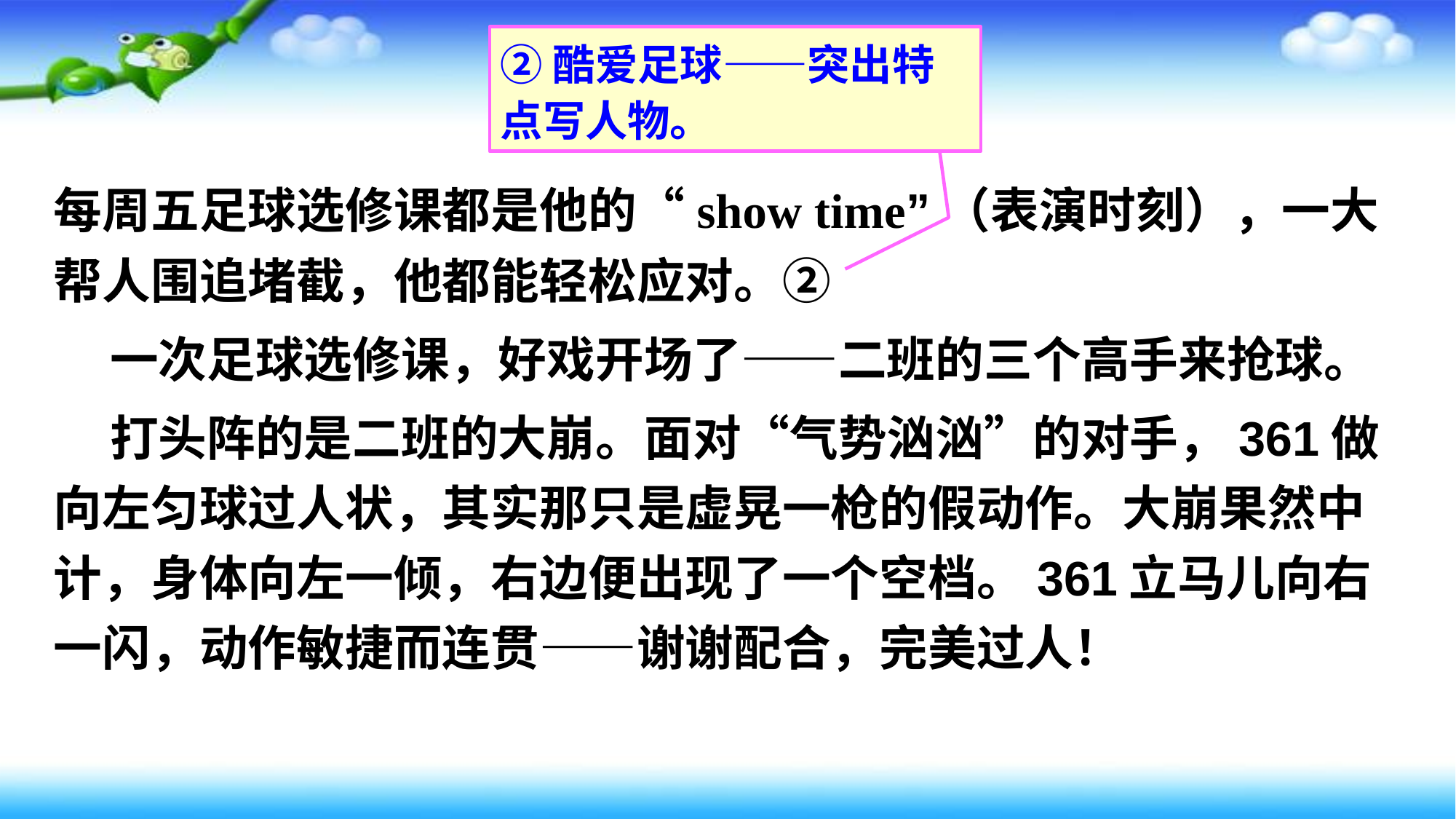

②酷爱足球——突出特点写人物。
每周五足球选修课都是他的“show time”（表演时刻），一大帮人围追堵截，他都能轻松应对。②
    一次足球选修课，好戏开场了——二班的三个高手来抢球。
    打头阵的是二班的大崩。面对“气势汹汹”的对手，361做向左匀球过人状，其实那只是虚晃一枪的假动作。大崩果然中计，身体向左一倾，右边便出现了一个空档。361立马儿向右一闪，动作敏捷而连贯——谢谢配合，完美过人！